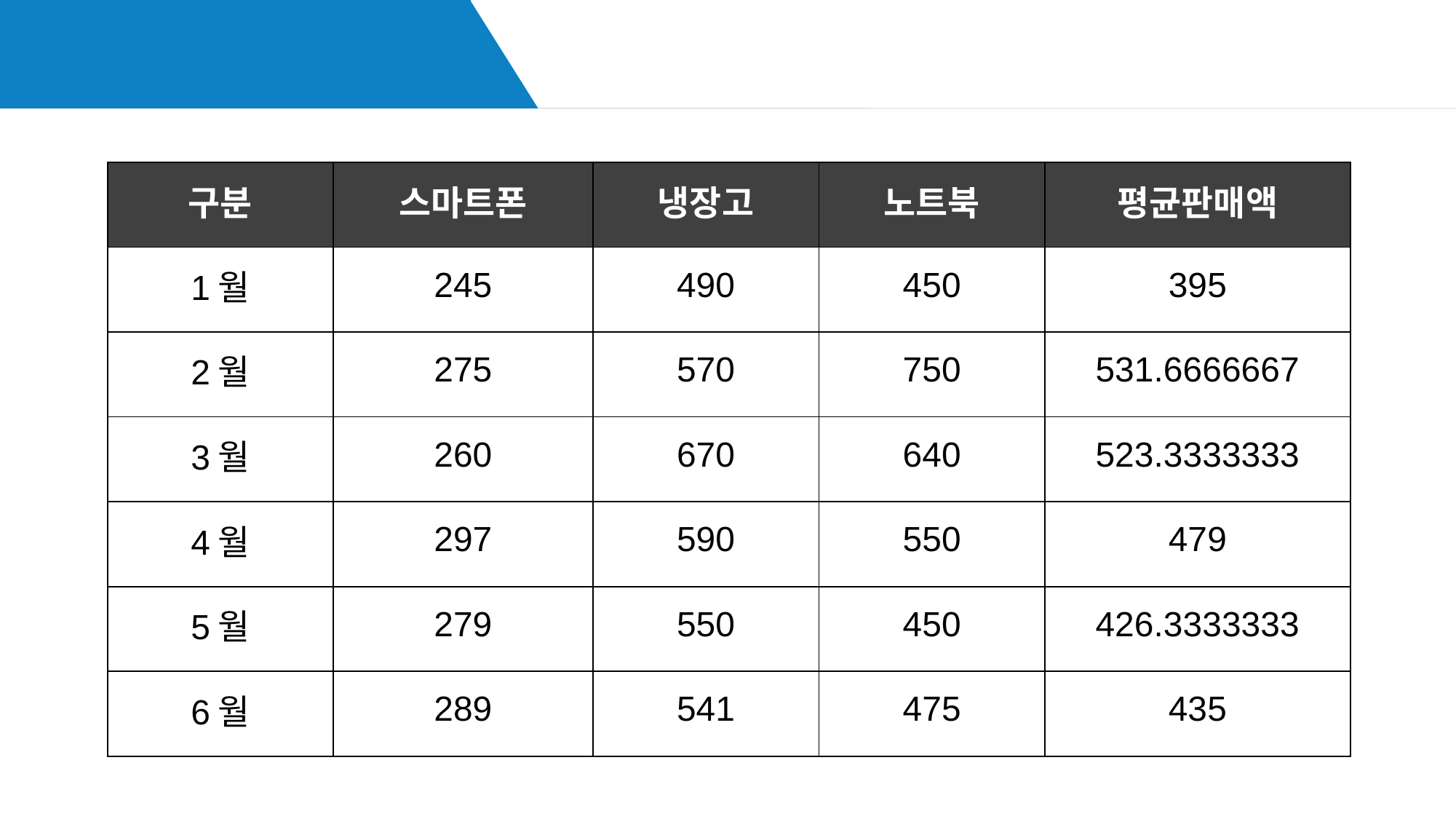

01
0000 매출 현황
| 구분 | 스마트폰 | 냉장고 | 노트북 | 평균판매액 |
| --- | --- | --- | --- | --- |
| 1월 | 245 | 490 | 450 | 395 |
| 2월 | 275 | 570 | 750 | 531.6666667 |
| 3월 | 260 | 670 | 640 | 523.3333333 |
| 4월 | 297 | 590 | 550 | 479 |
| 5월 | 279 | 550 | 450 | 426.3333333 |
| 6월 | 289 | 541 | 475 | 435 |